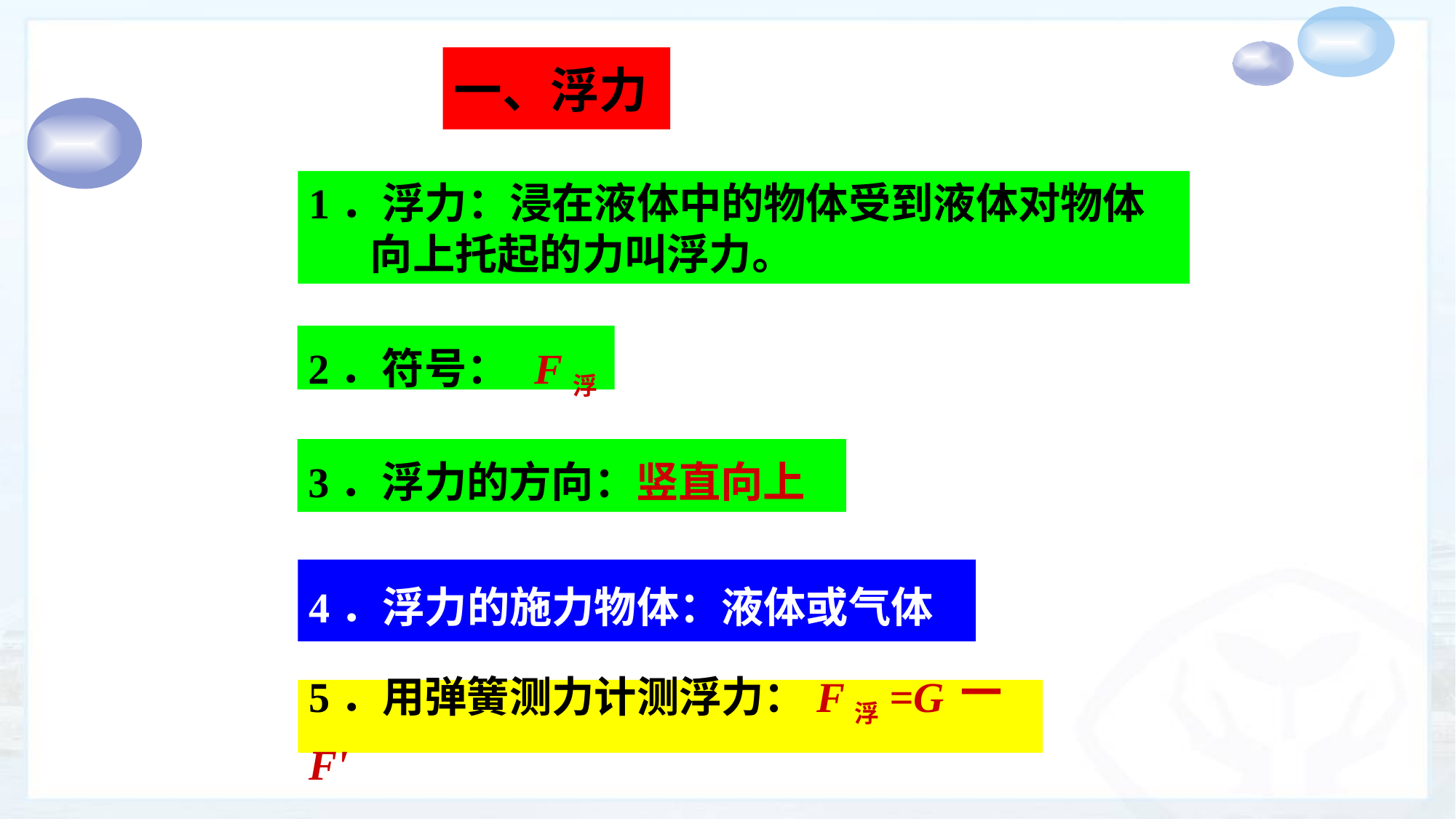

一、浮力
1．浮力：浸在液体中的物体受到液体对物体
　  向上托起的力叫浮力。
2．符号： F浮
3．浮力的方向：竖直向上
4．浮力的施力物体：液体或气体
5．用弹簧测力计测浮力：F浮=G－F'